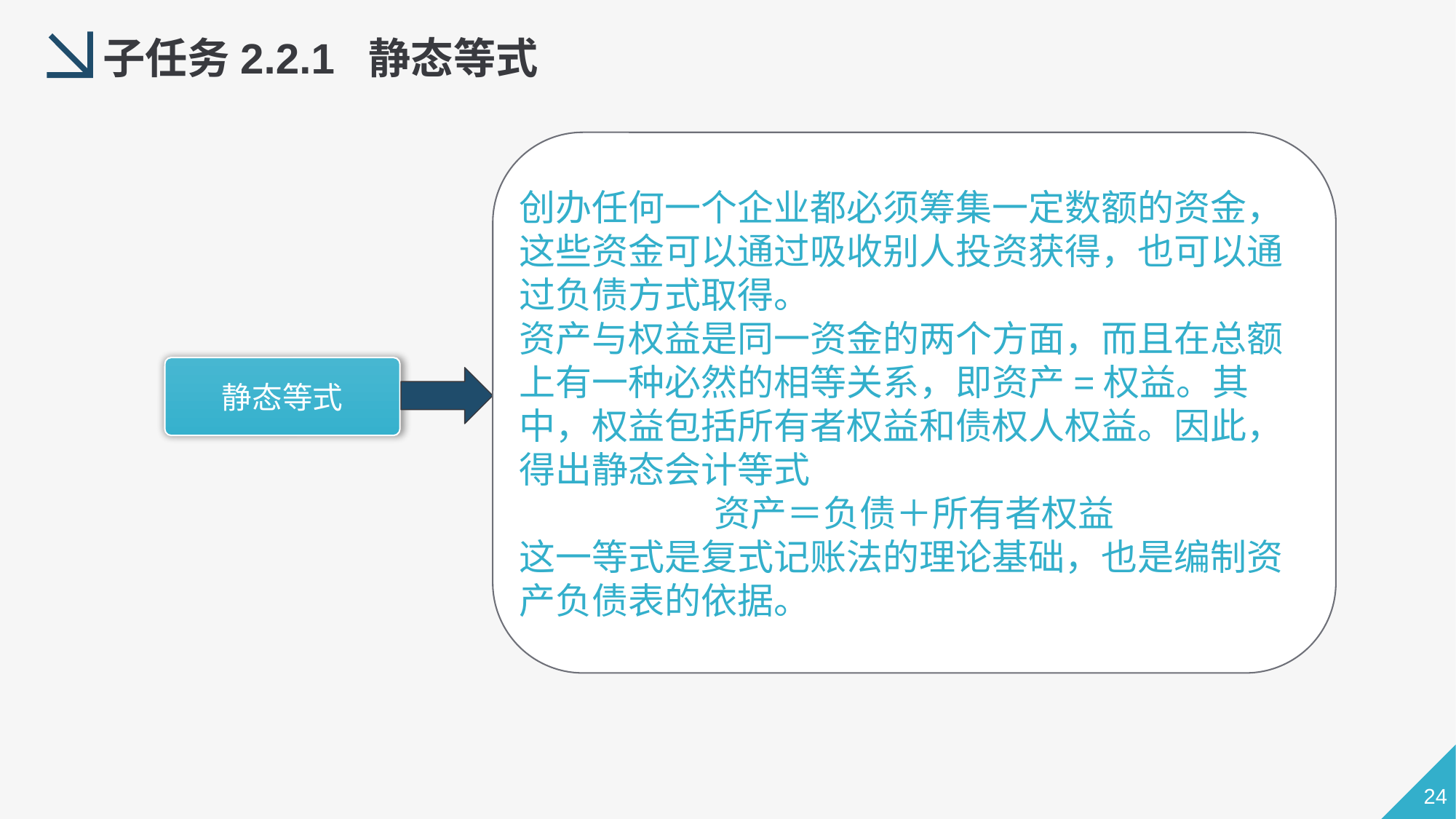

子任务2.2.1  静态等式

创办任何一个企业都必须筹集一定数额的资金，这些资金可以通过吸收别人投资获得，也可以通过负债方式取得。
资产与权益是同一资金的两个方面，而且在总额上有一种必然的相等关系，即资产=权益。其中，权益包括所有者权益和债权人权益。因此，得出静态会计等式
资产＝负债＋所有者权益
这一等式是复式记账法的理论基础，也是编制资产负债表的依据。

静态等式